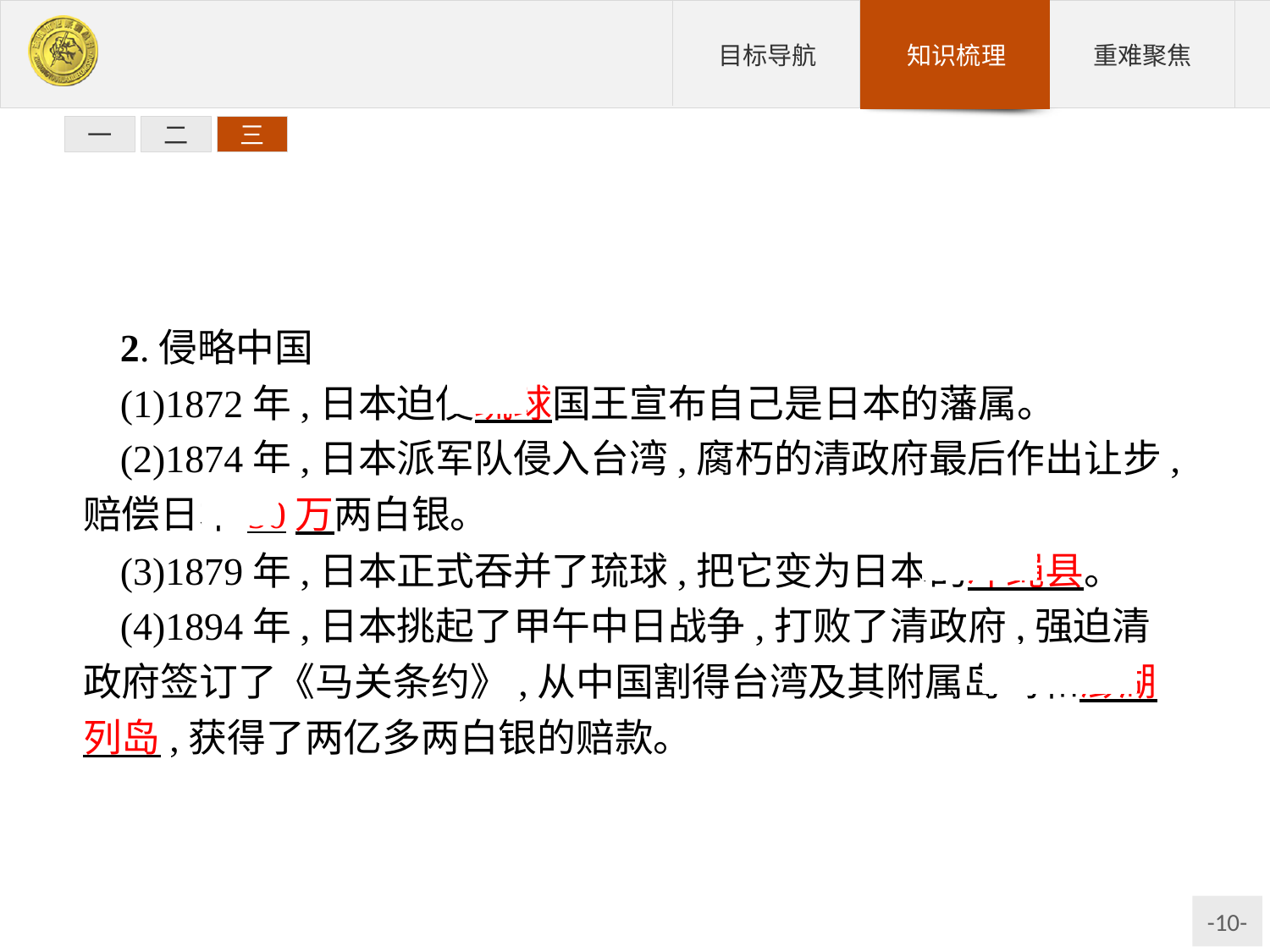

一
二
三
2.侵略中国
(1)1872年,日本迫使琉球国王宣布自己是日本的藩属。
(2)1874年,日本派军队侵入台湾,腐朽的清政府最后作出让步,赔偿日本50万两白银。
(3)1879年,日本正式吞并了琉球,把它变为日本的冲绳县。
(4)1894年,日本挑起了甲午中日战争,打败了清政府,强迫清政府签订了《马关条约》,从中国割得台湾及其附属岛屿和澎湖列岛,获得了两亿多两白银的赔款。